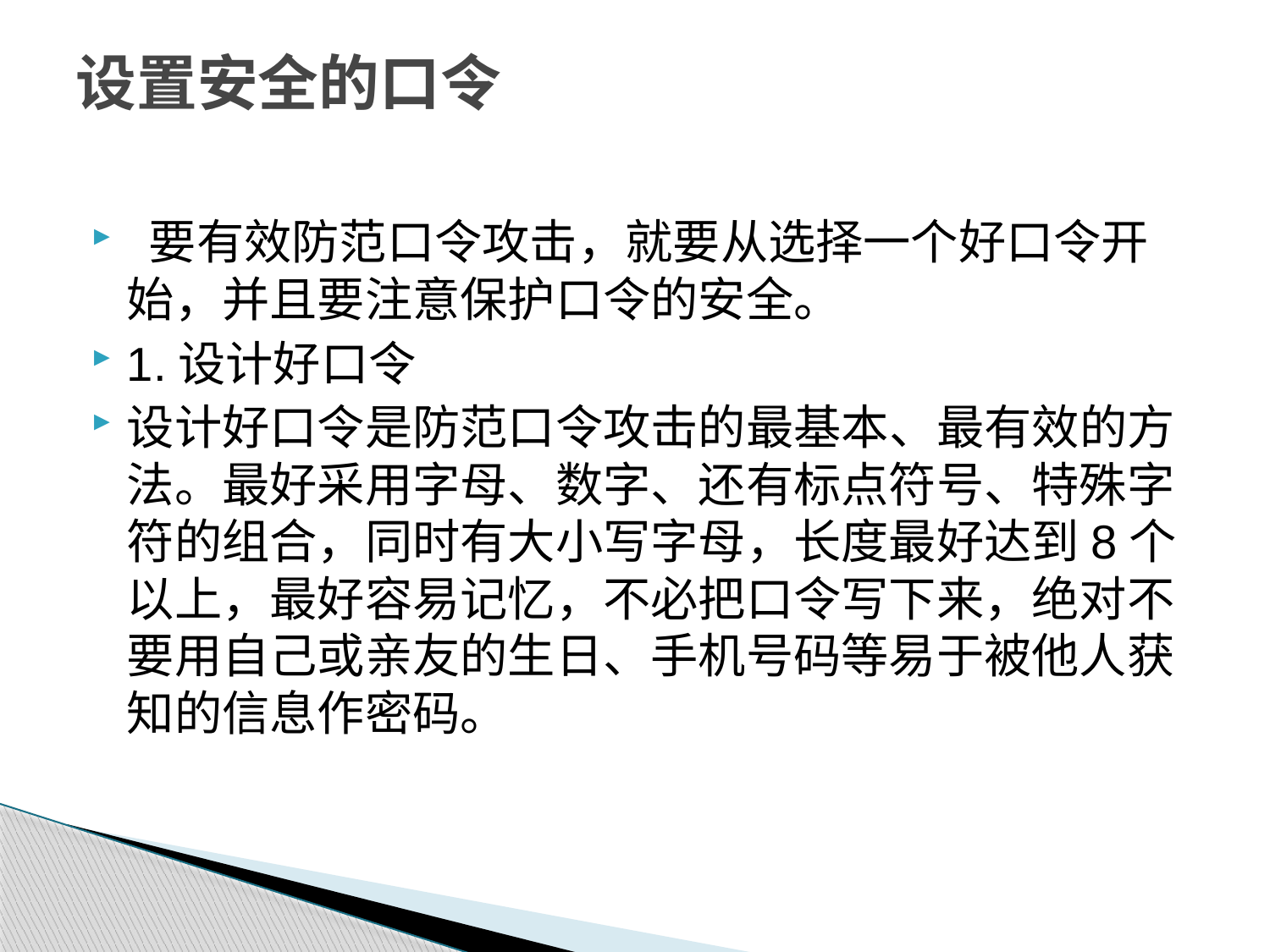

# 设置安全的口令
 要有效防范口令攻击，就要从选择一个好口令开始，并且要注意保护口令的安全。
1.设计好口令
设计好口令是防范口令攻击的最基本、最有效的方法。最好采用字母、数字、还有标点符号、特殊字符的组合，同时有大小写字母，长度最好达到8个以上，最好容易记忆，不必把口令写下来，绝对不要用自己或亲友的生日、手机号码等易于被他人获知的信息作密码。